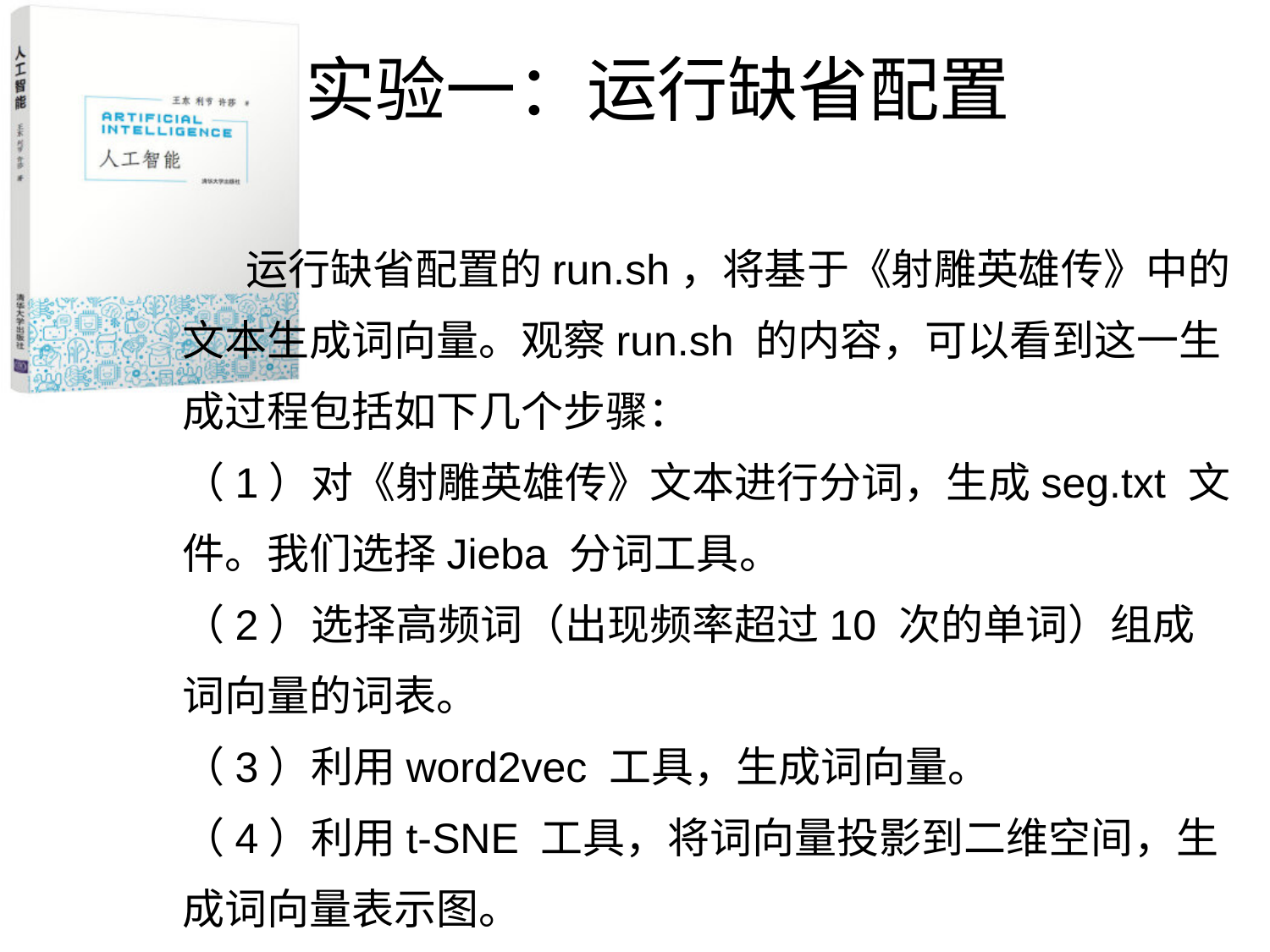

实验一：运行缺省配置
       运行缺省配置的run.sh，将基于《射雕英雄传》中的文本生成词向量。观察run.sh 的内容，可以看到这一生成过程包括如下几个步骤：
（1）对《射雕英雄传》文本进行分词，生成seg.txt 文件。我们选择Jieba 分词工具。
（2）选择高频词（出现频率超过10 次的单词）组成词向量的词表。
（3）利用word2vec 工具，生成词向量。
（4）利用t-SNE 工具，将词向量投影到二维空间，生成词向量表示图。